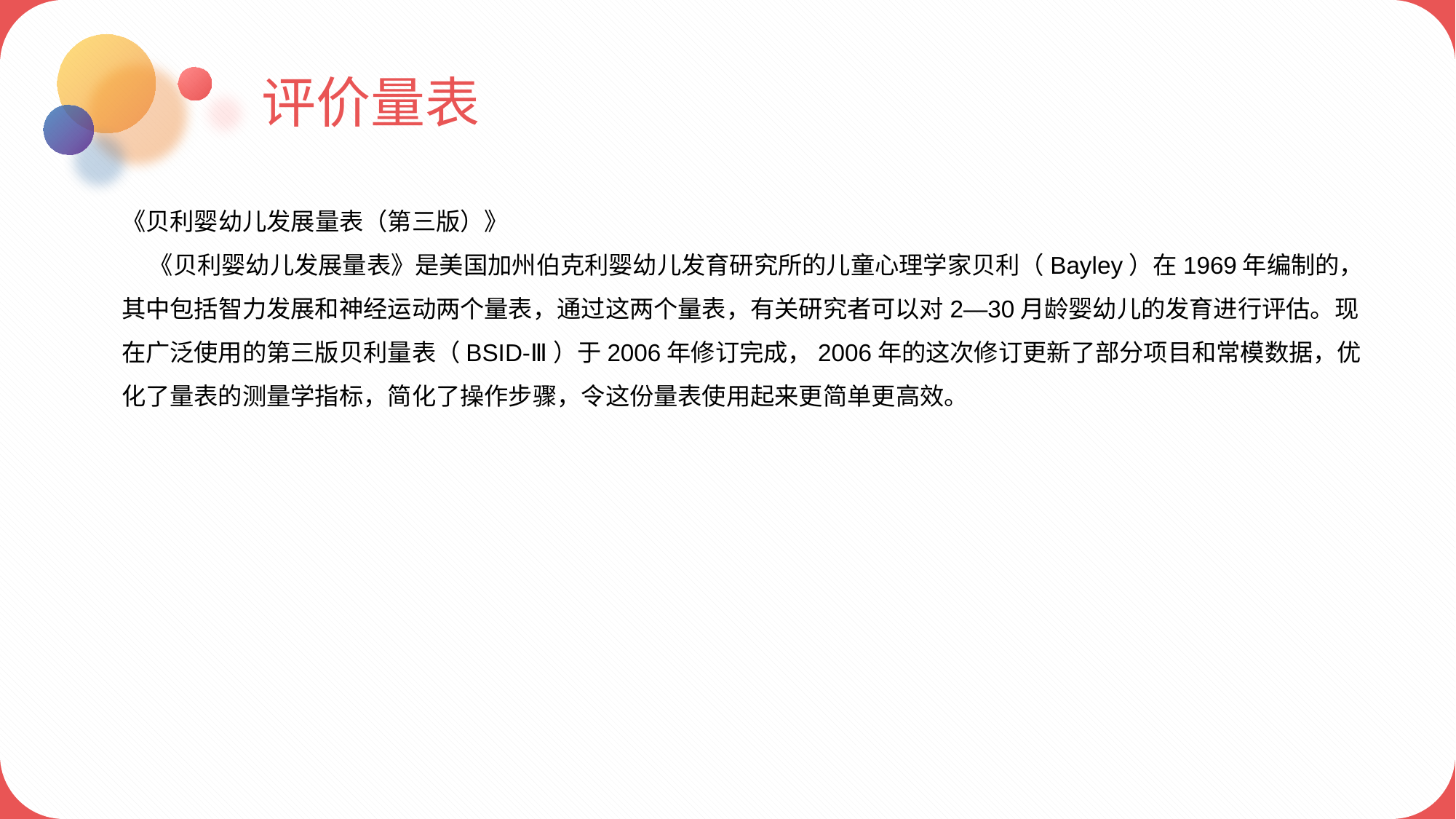

评价量表
《贝利婴幼儿发展量表（第三版）》
    《贝利婴幼儿发展量表》是美国加州伯克利婴幼儿发育研究所的儿童心理学家贝利（Bayley）在1969年编制的，其中包括智力发展和神经运动两个量表，通过这两个量表，有关研究者可以对2—30月龄婴幼儿的发育进行评估。现在广泛使用的第三版贝利量表（BSID-Ⅲ）于2006年修订完成，2006年的这次修订更新了部分项目和常模数据，优化了量表的测量学指标，简化了操作步骤，令这份量表使用起来更简单更高效。